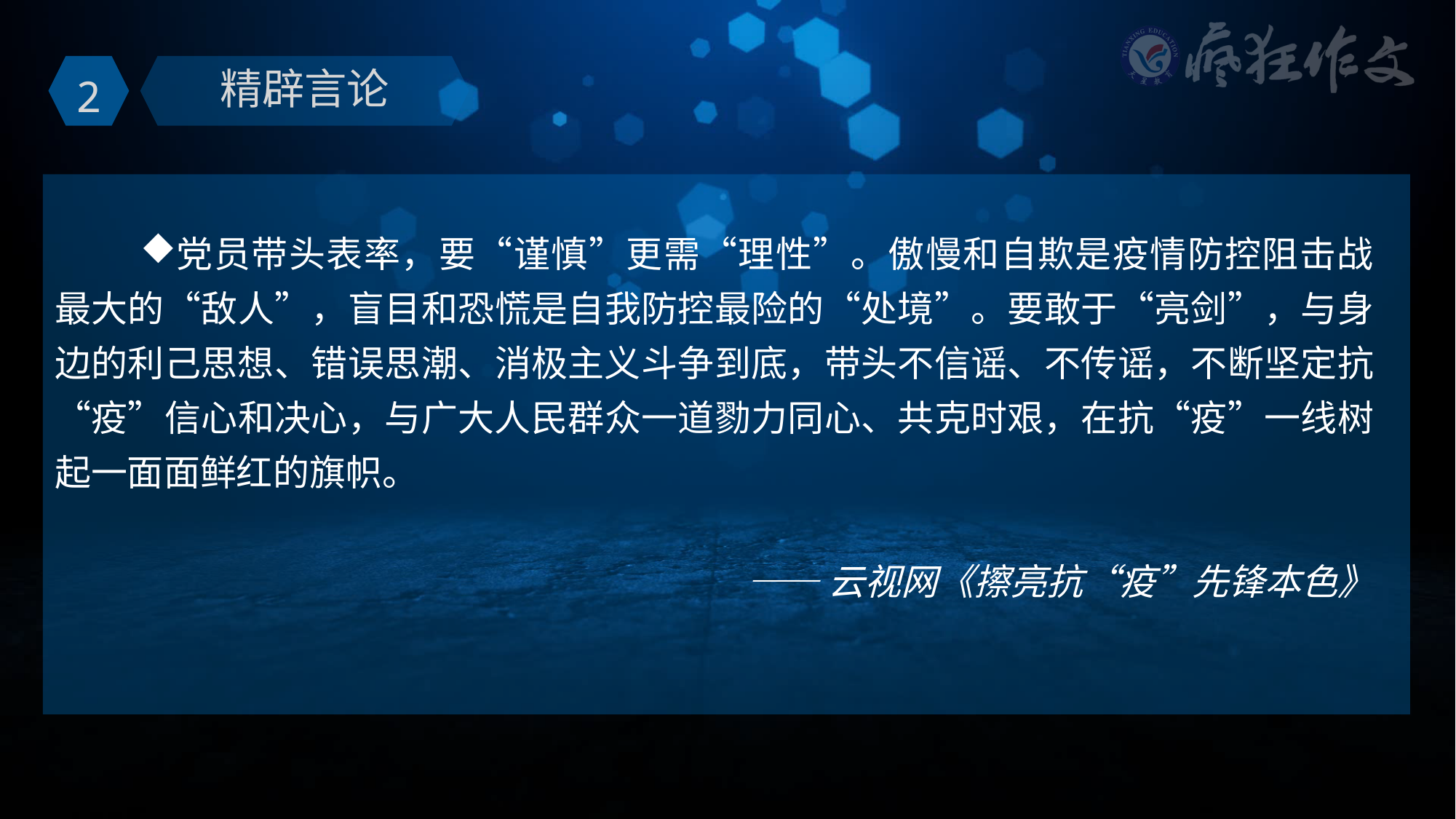

2
精辟言论

党员带头表率，要“谨慎”更需“理性”。傲慢和自欺是疫情防控阻击战最大的“敌人”，盲目和恐慌是自我防控最险的“处境”。要敢于“亮剑”，与身边的利己思想、错误思潮、消极主义斗争到底，带头不信谣、不传谣，不断坚定抗“疫”信心和决心，与广大人民群众一道勠力同心、共克时艰，在抗“疫”一线树起一面面鲜红的旗帜。

——云视网《擦亮抗“疫”先锋本色》